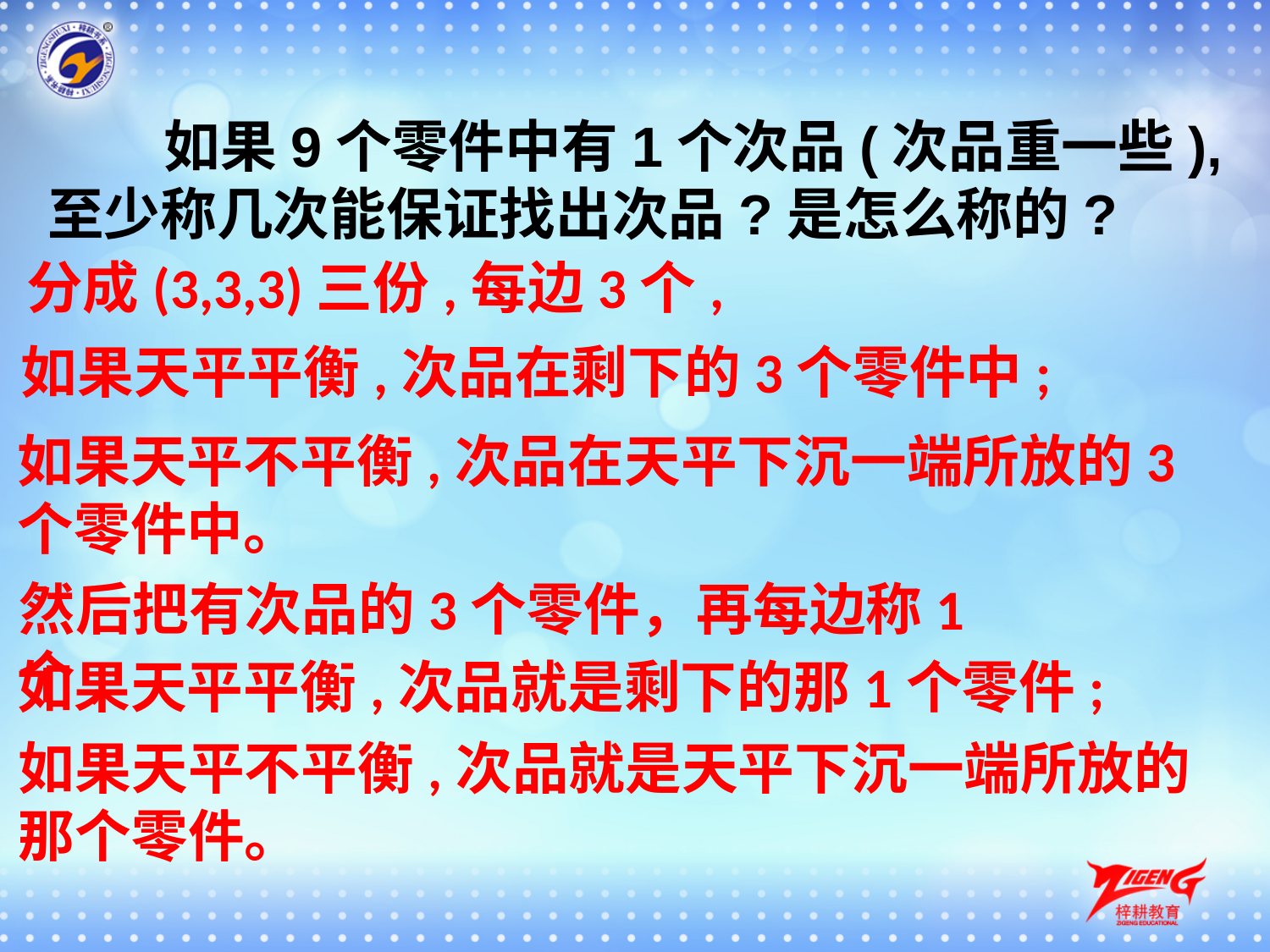

如果9个零件中有1个次品(次品重一些),至少称几次能保证找出次品?是怎么称的?
分成(3,3,3)三份,每边3个,
如果天平平衡,次品在剩下的3个零件中;
如果天平不平衡,次品在天平下沉一端所放的3个零件中。
然后把有次品的3个零件，再每边称1个,
如果天平平衡,次品就是剩下的那1个零件;
如果天平不平衡,次品就是天平下沉一端所放的那个零件。